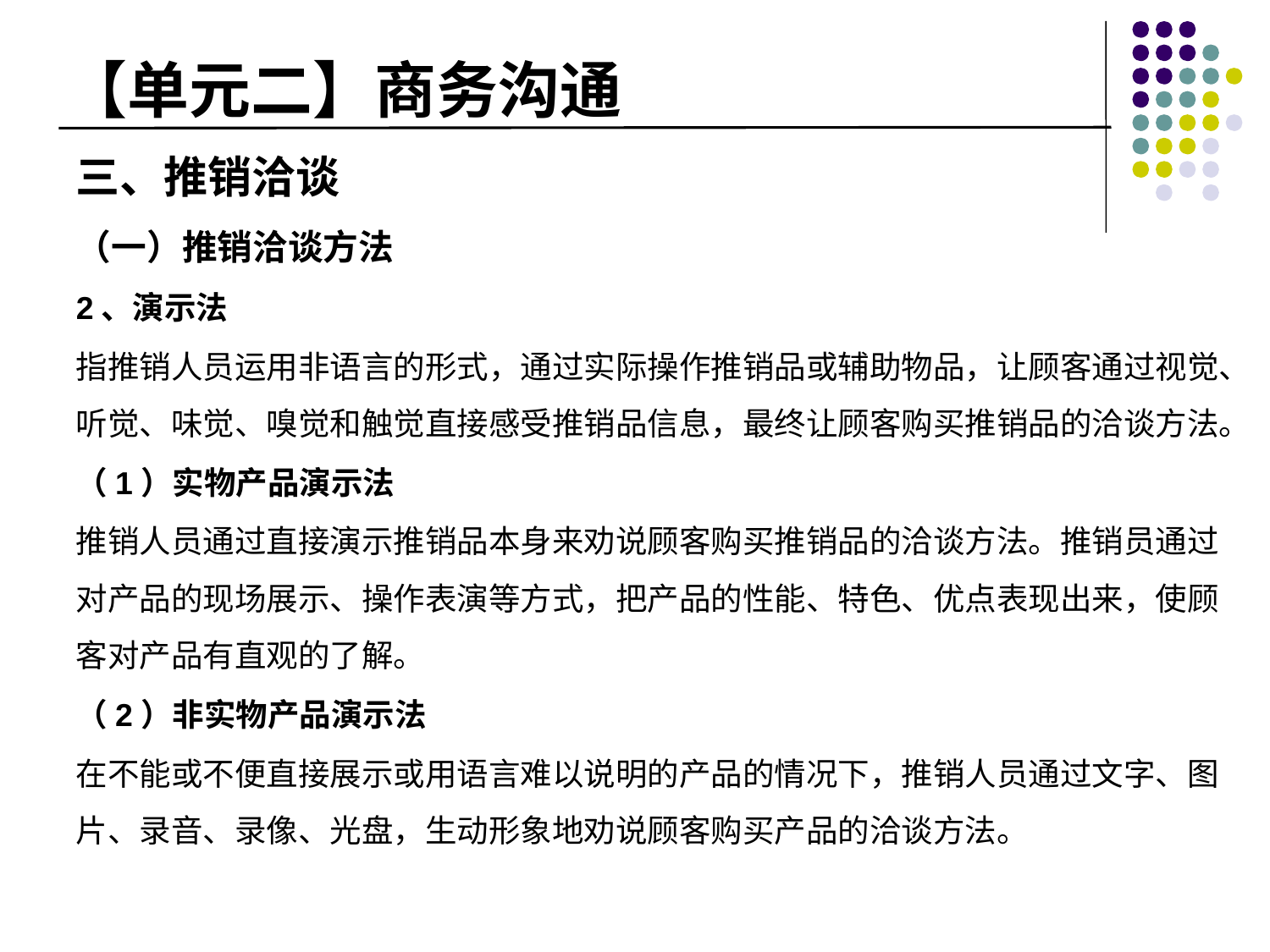

# 【单元二】商务沟通
三、推销洽谈
（一）推销洽谈方法
2、演示法
指推销人员运用非语言的形式，通过实际操作推销品或辅助物品，让顾客通过视觉、听觉、味觉、嗅觉和触觉直接感受推销品信息，最终让顾客购买推销品的洽谈方法。
（1）实物产品演示法
推销人员通过直接演示推销品本身来劝说顾客购买推销品的洽谈方法。推销员通过对产品的现场展示、操作表演等方式，把产品的性能、特色、优点表现出来，使顾客对产品有直观的了解。
（2）非实物产品演示法
在不能或不便直接展示或用语言难以说明的产品的情况下，推销人员通过文字、图片、录音、录像、光盘，生动形象地劝说顾客购买产品的洽谈方法。